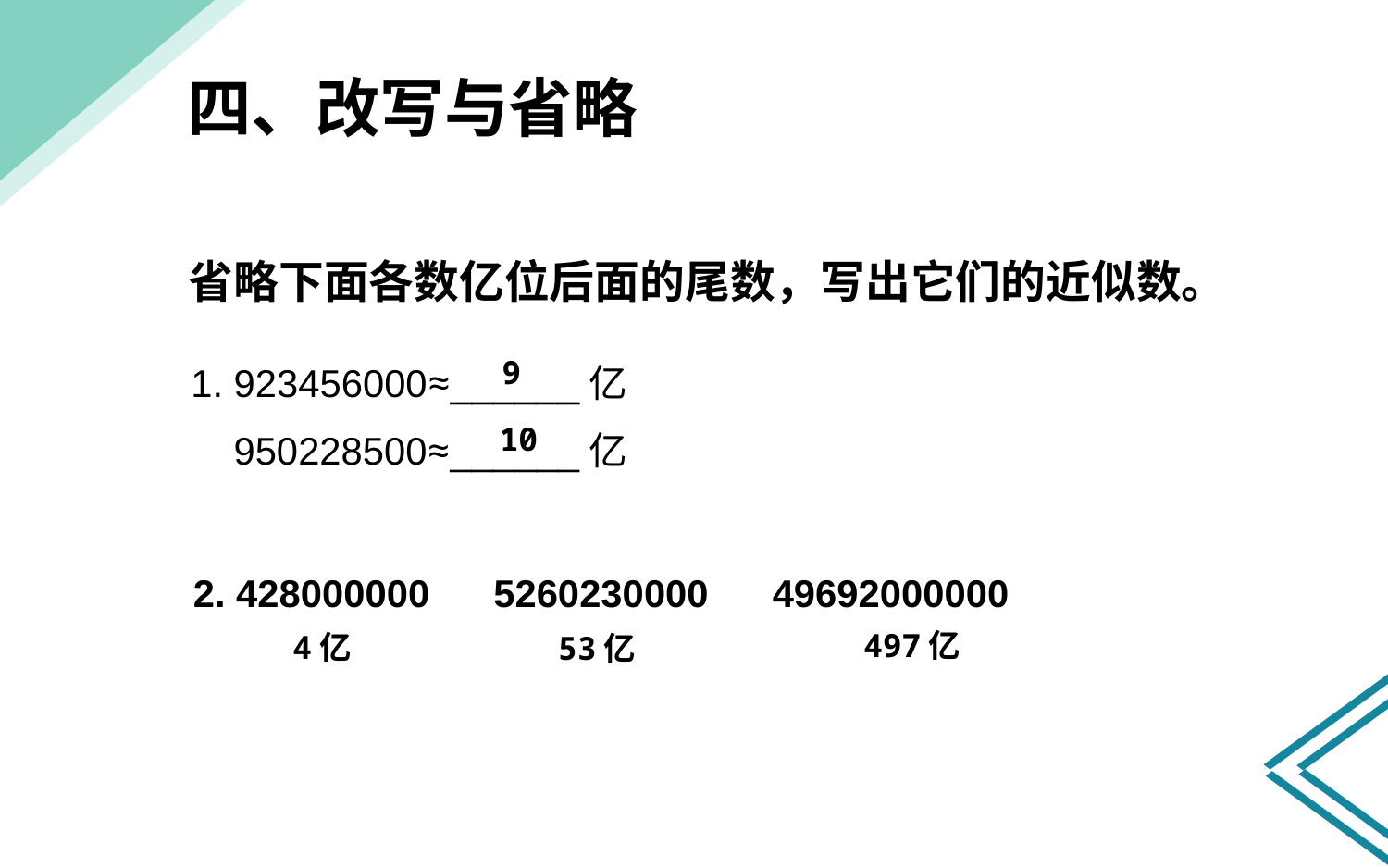

四、改写与省略
省略下面各数亿位后面的尾数，写出它们的近似数。
1. 923456000≈______亿
    950228500≈______亿
9
10
2. 428000000      5260230000      49692000000
497亿
4亿
53亿